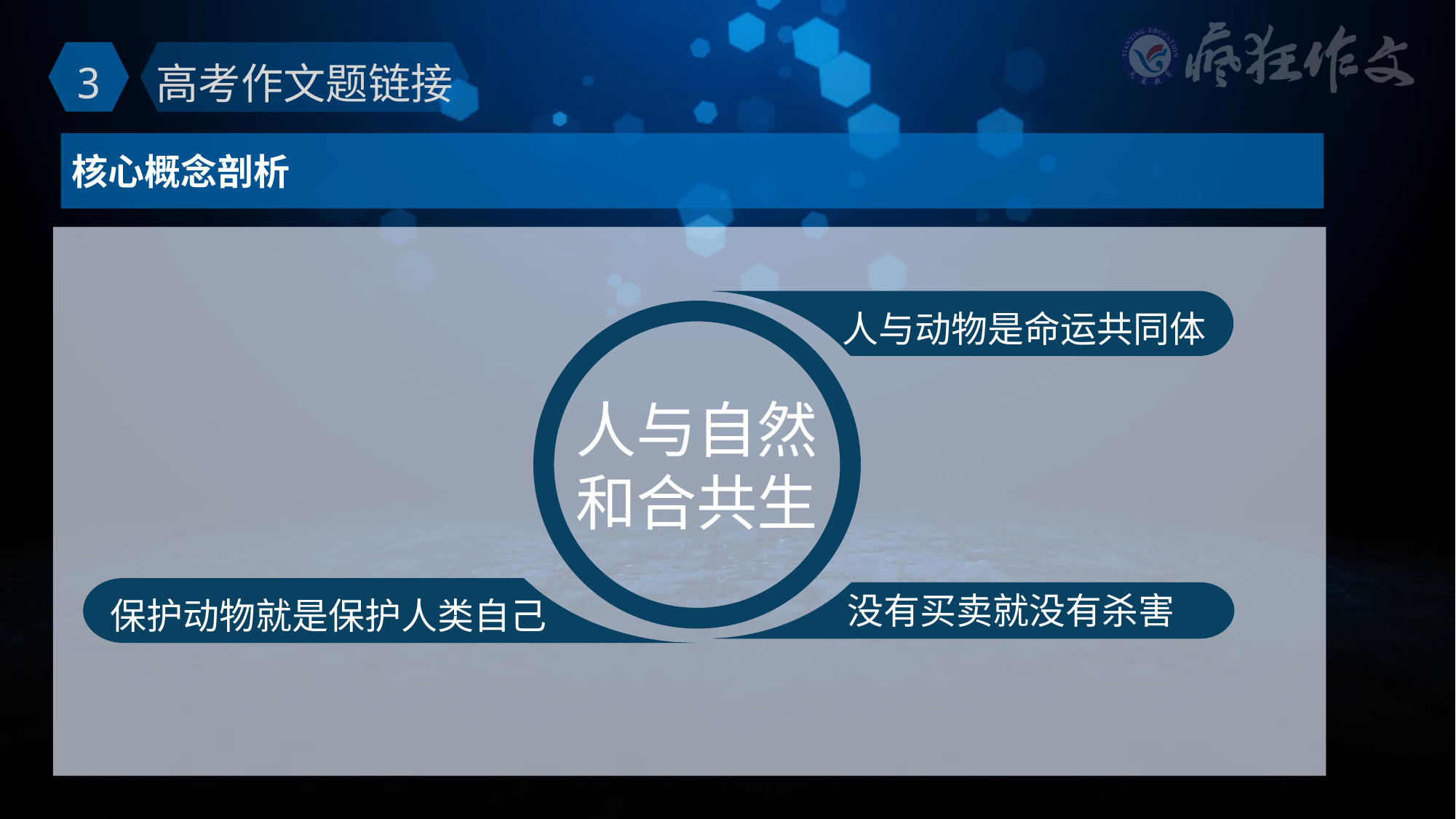

3
高考作文题链接
核心概念剖析

人与动物是命运共同体
人与自然
和合共生
保护动物就是保护人类自己

没有买卖就没有杀害